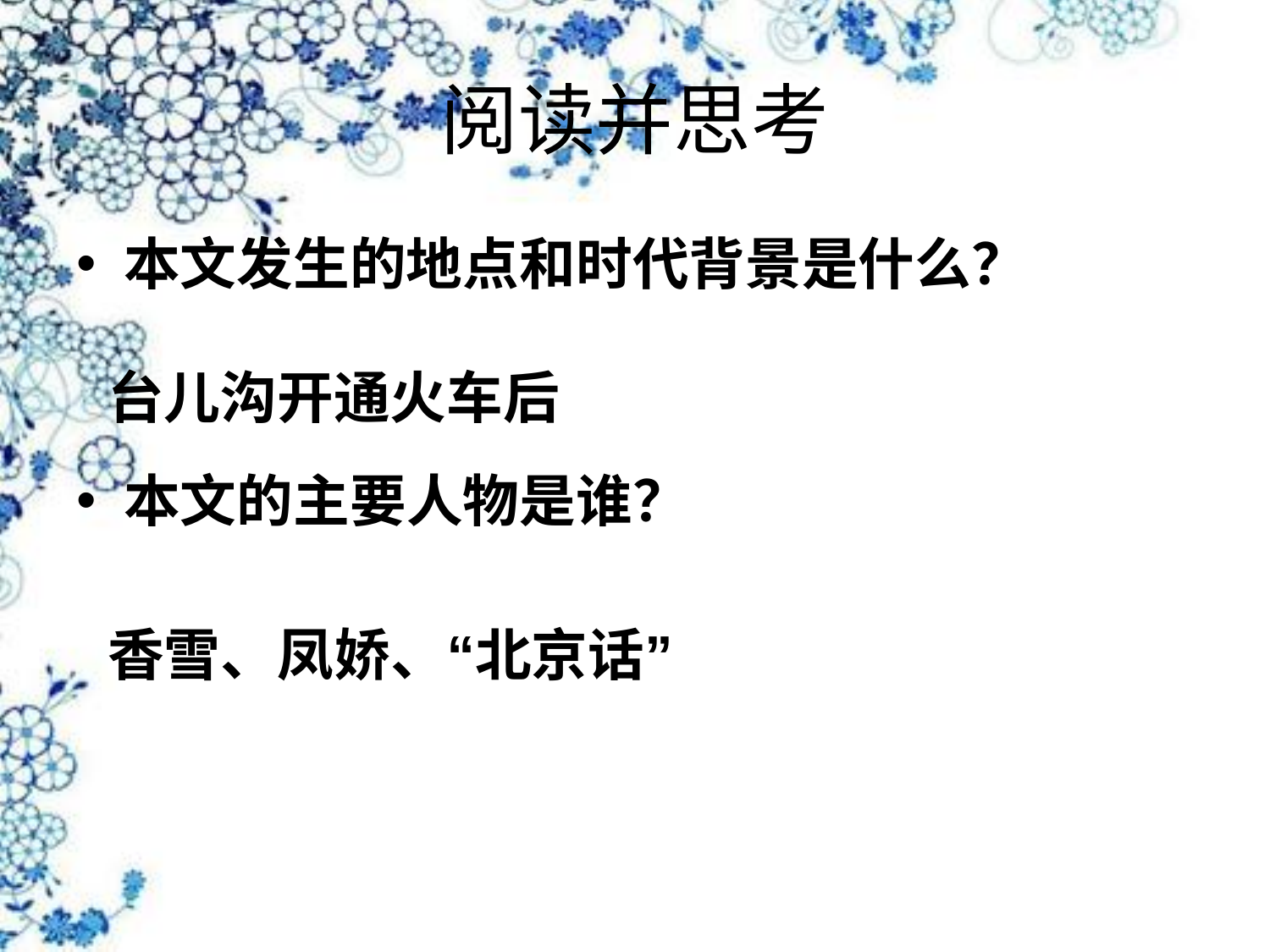

# 阅读并思考
本文发生的地点和时代背景是什么？

本文的主要人物是谁？
台儿沟开通火车后
香雪、凤娇、“北京话”